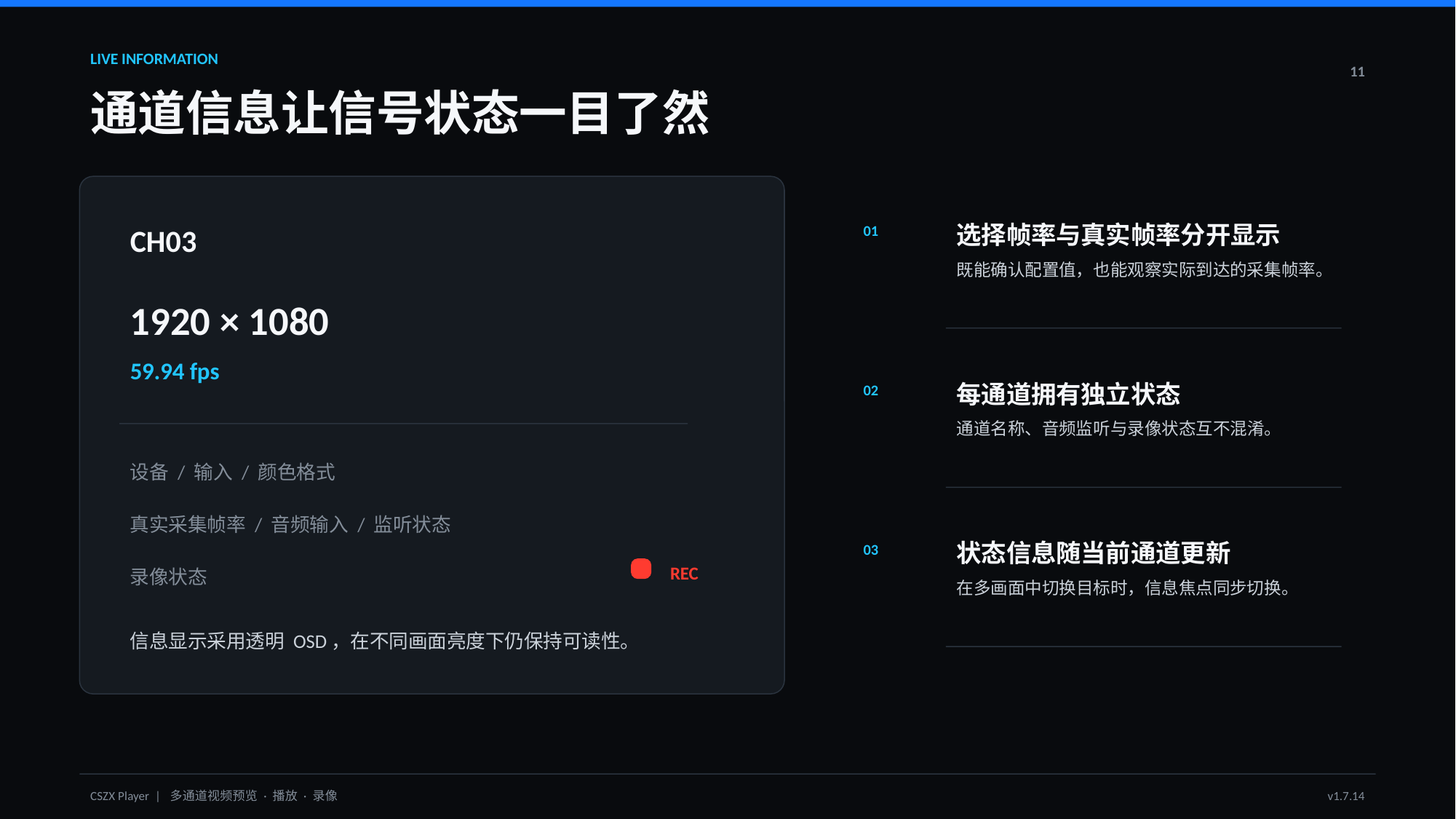

LIVE INFORMATION
11
通道信息让信号状态一目了然

选择帧率与真实帧率分开显示
CH03
01
既能确认配置值，也能观察实际到达的采集帧率。
1920 × 1080

59.94 fps
每通道拥有独立状态
02
通道名称、音频监听与录像状态互不混淆。

设备 / 输入 / 颜色格式

真实采集帧率 / 音频输入 / 监听状态
状态信息随当前通道更新
03
REC

录像状态
在多画面中切换目标时，信息焦点同步切换。
信息显示采用透明 OSD，在不同画面亮度下仍保持可读性。

CSZX Player  |  多通道视频预览 · 播放 · 录像
v1.7.14